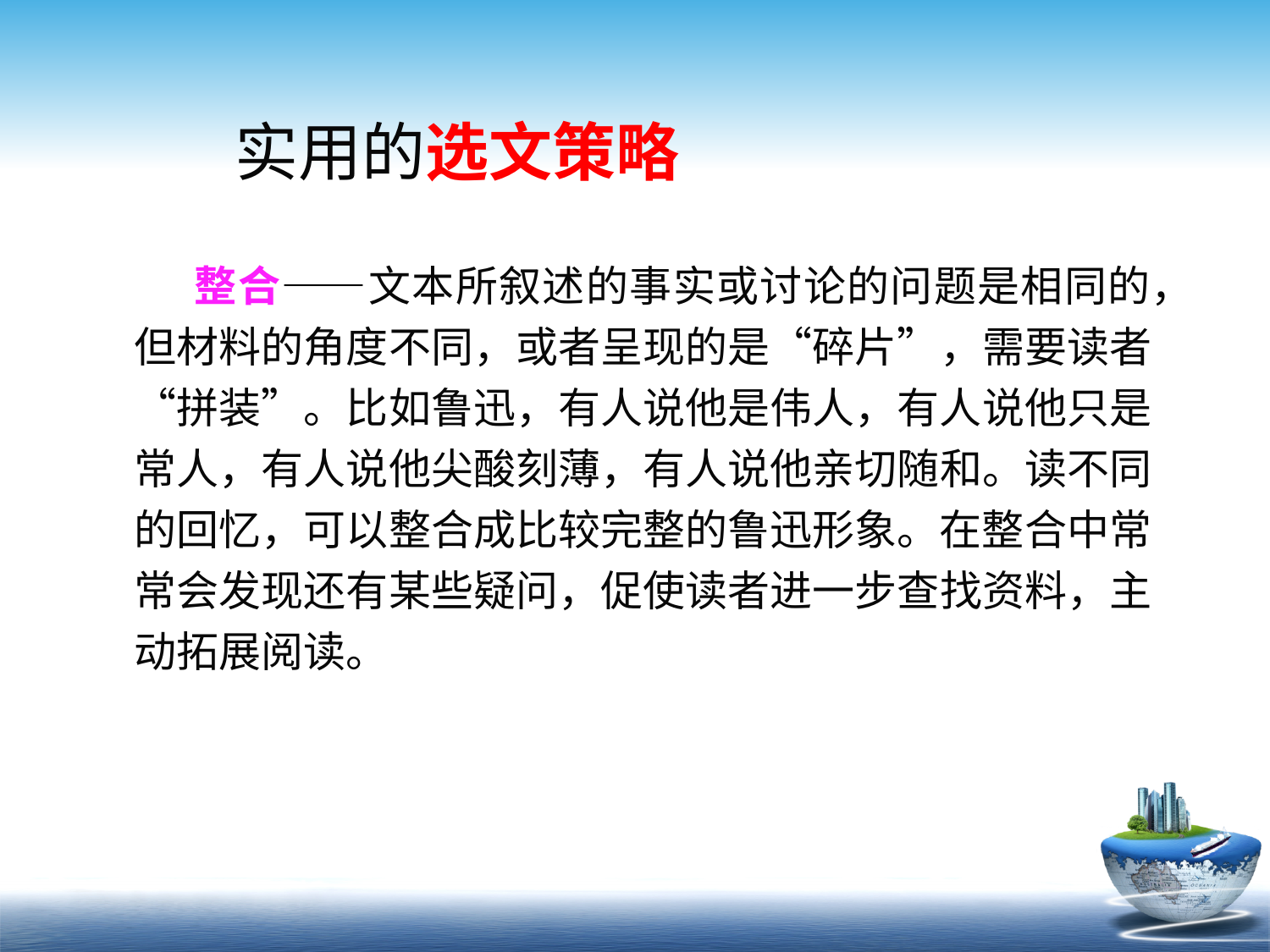

实用的选文策略
         整合——文本所叙述的事实或讨论的问题是相同的，但材料的角度不同，或者呈现的是“碎片”，需要读者“拼装”。比如鲁迅，有人说他是伟人，有人说他只是常人，有人说他尖酸刻薄，有人说他亲切随和。读不同的回忆，可以整合成比较完整的鲁迅形象。在整合中常常会发现还有某些疑问，促使读者进一步查找资料，主动拓展阅读。